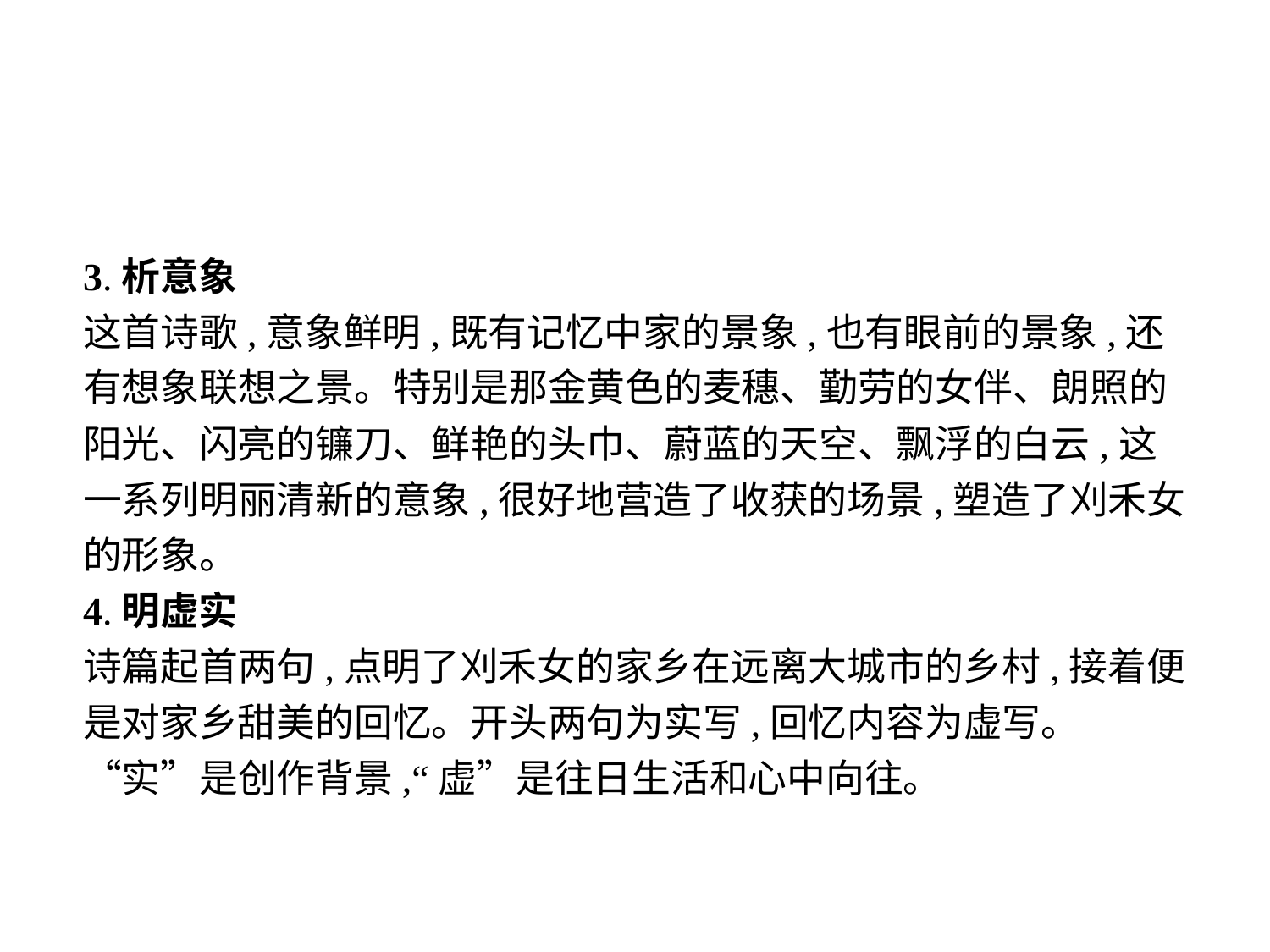

3.析意象
这首诗歌,意象鲜明,既有记忆中家的景象,也有眼前的景象,还有想象联想之景。特别是那金黄色的麦穗、勤劳的女伴、朗照的阳光、闪亮的镰刀、鲜艳的头巾、蔚蓝的天空、飘浮的白云,这一系列明丽清新的意象,很好地营造了收获的场景,塑造了刈禾女的形象。
4.明虚实
诗篇起首两句,点明了刈禾女的家乡在远离大城市的乡村,接着便是对家乡甜美的回忆。开头两句为实写,回忆内容为虚写。“实”是创作背景,“虚”是往日生活和心中向往。
-12-